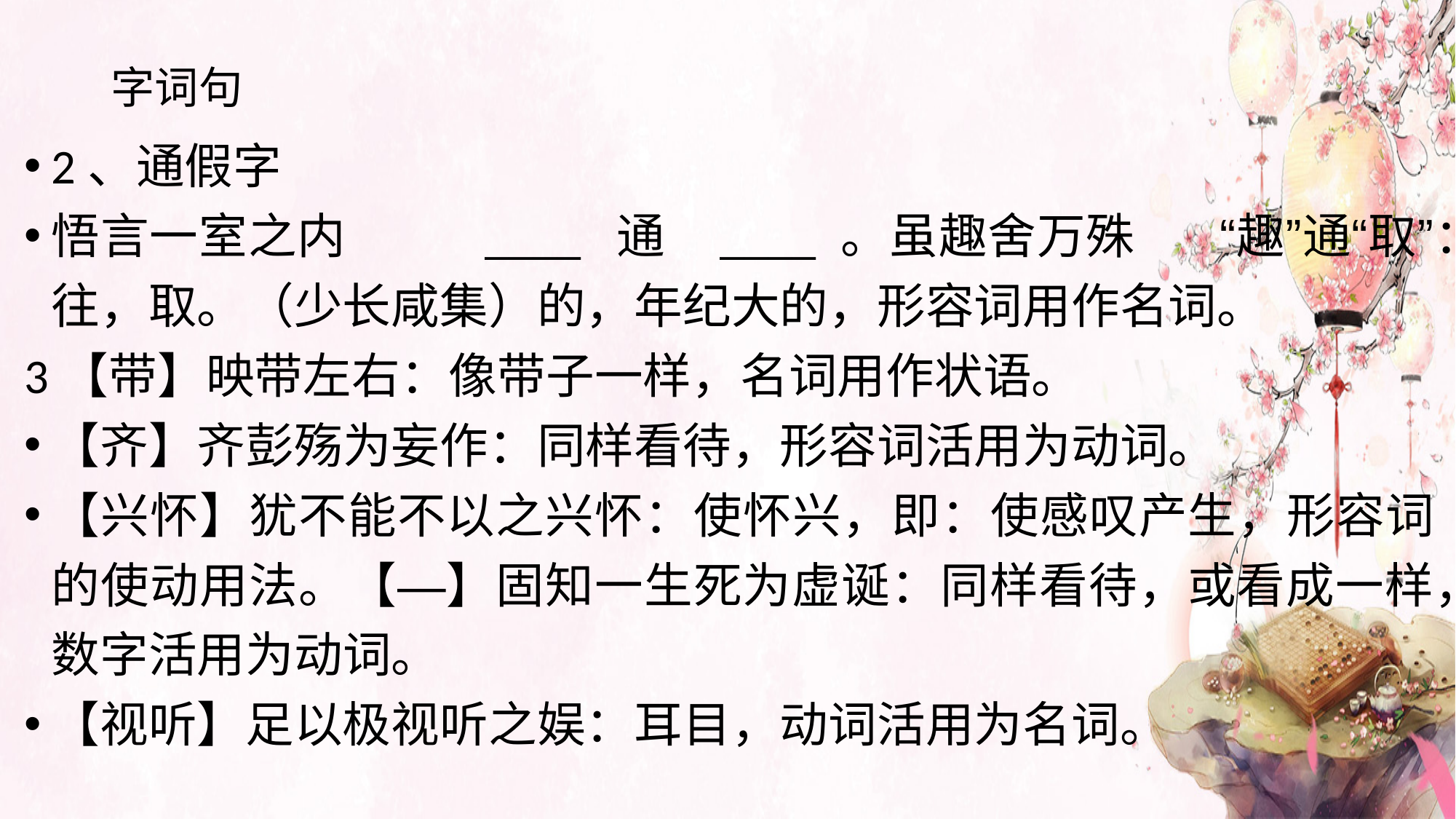

# 字词句
2、通假字
悟言一室之内         ____  通   ____ 。虽趣舍万殊      “趣”通“取”：往，取。（少长咸集）的，年纪大的，形容词用作名词。
3【带】映带左右：像带子一样，名词用作状语。
【齐】齐彭殇为妄作：同样看待，形容词活用为动词。
【兴怀】犹不能不以之兴怀：使怀兴，即：使感叹产生，形容词的使动用法。【—】固知一生死为虚诞：同样看待，或看成一样，数字活用为动词。
【视听】足以极视听之娱：耳目，动词活用为名词。